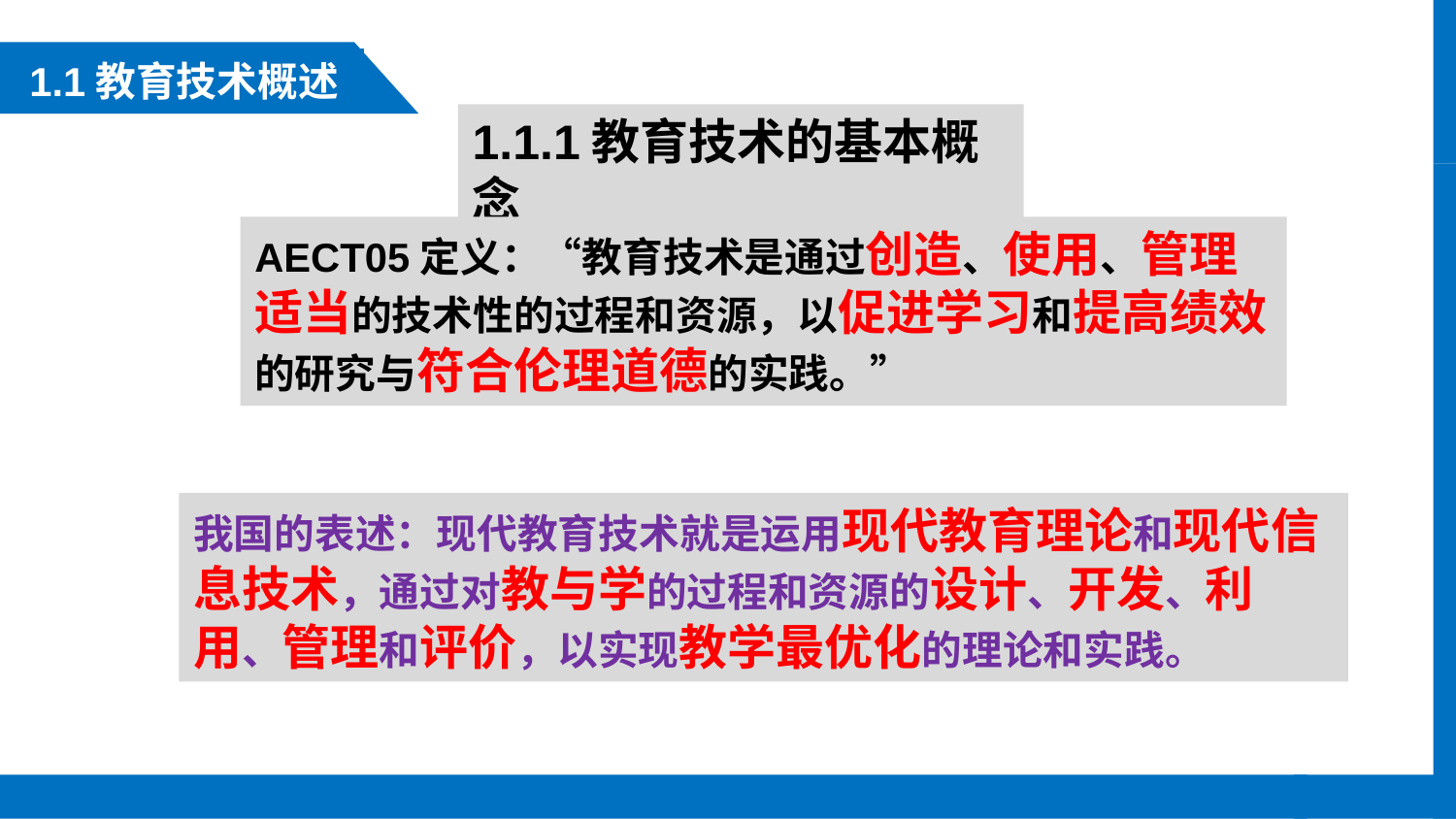

1.1教育技术概述
1.1.1教育技术的基本概念
AECT05定义：“教育技术是通过创造、使用、管理适当的技术性的过程和资源，以促进学习和提高绩效的研究与符合伦理道德的实践。”
我国的表述：现代教育技术就是运用现代教育理论和现代信息技术，通过对教与学的过程和资源的设计、开发、利用、管理和评价，以实现教学最优化的理论和实践。